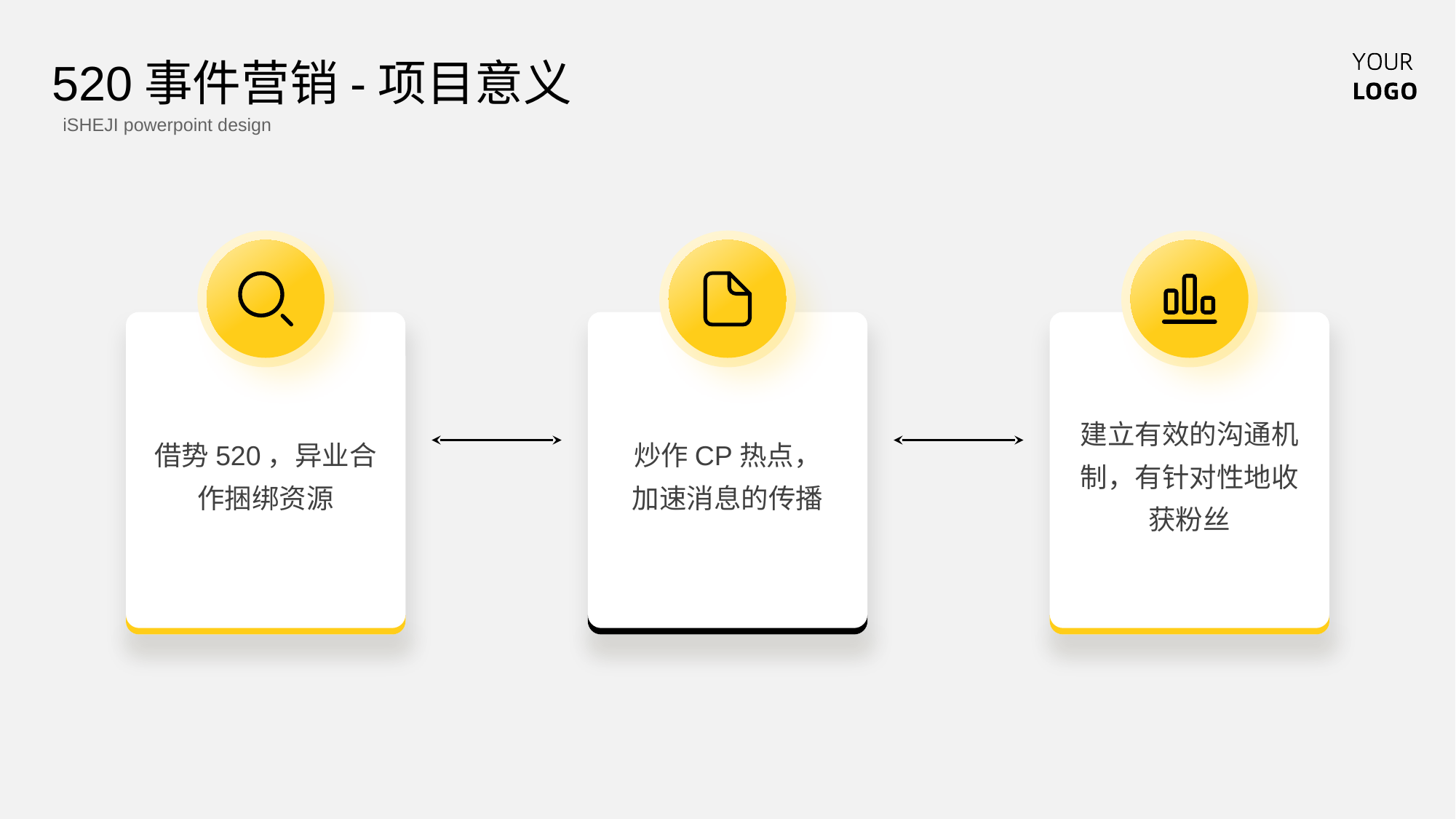

520事件营销-项目意义

iSHEJI powerpoint design

借势520，异业合作捆绑资源
炒作CP热点，
加速消息的传播
建立有效的沟通机制，有针对性地收获粉丝